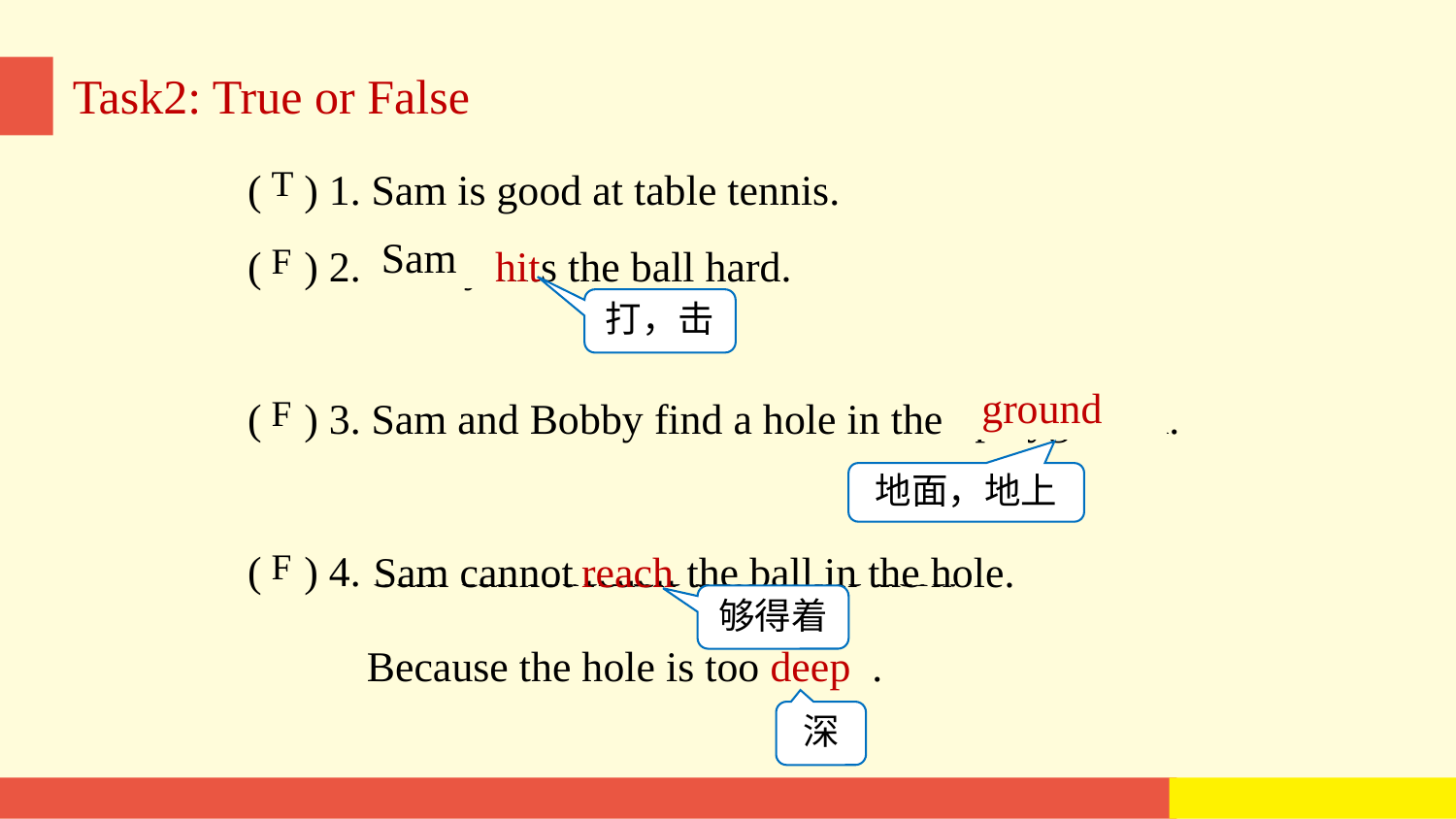

Task2: True or False
(    ) 1. Sam is good at table tennis.
(    ) 2. Bobby hits the ball hard.

(    ) 3. Sam and Bobby find a hole in the   playground.

(    ) 4. Sam can reach the ball in the hole.

T
hit
Sam
F

打，击
ground
F
地面，地上
Sam cannot reach the ball in the hole.
reach
F

够得着
Because the hole is too deep  .
deep

深